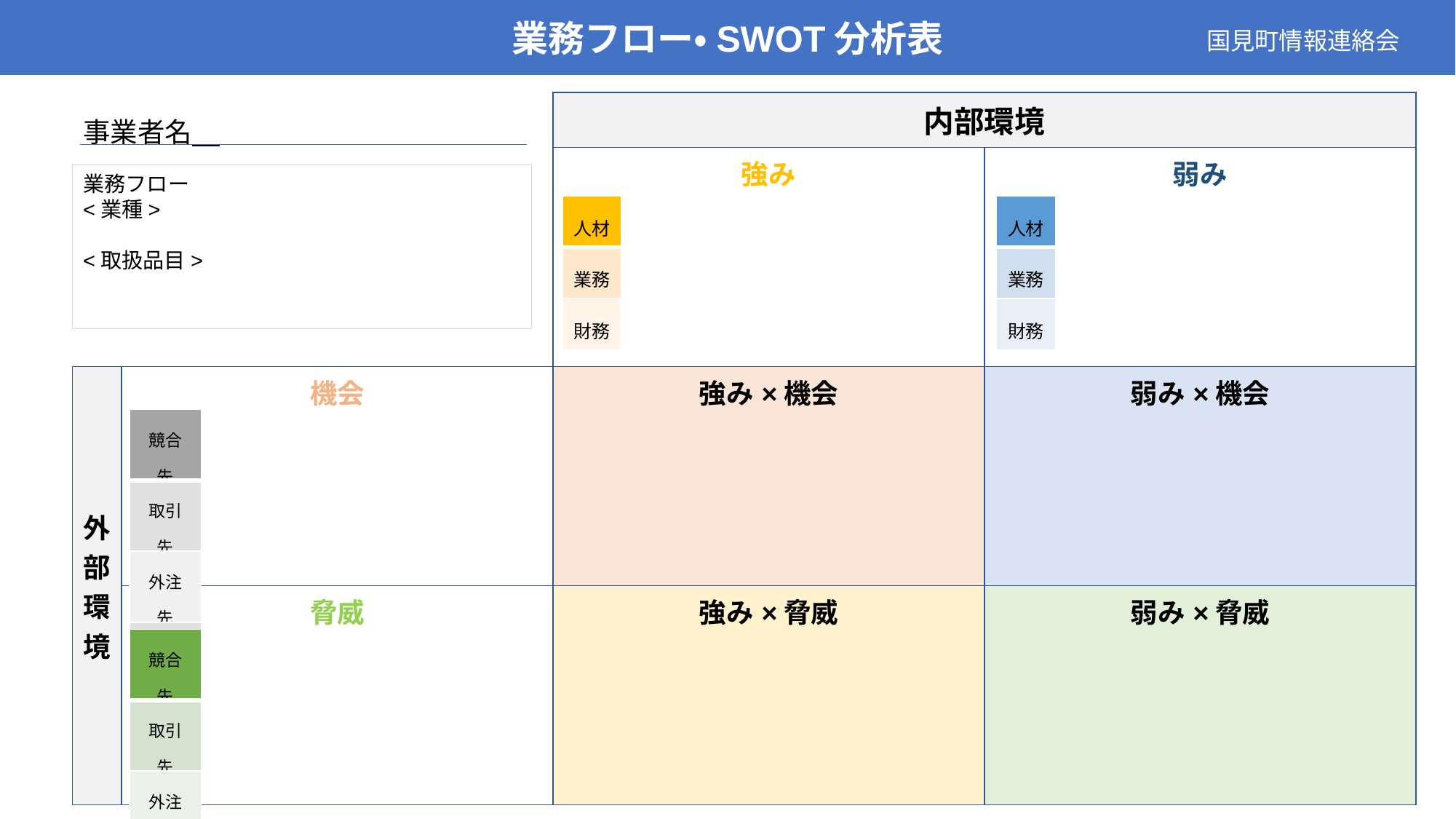

業務フロー・SWOT分析表
国見町情報連絡会
|  |  | 内部環境 |  |
| --- | --- | --- | --- |
|  |  | 強み | 弱み |
| 外部環境 | 機会 | 強み×機会 | 弱み×機会 |
|  | 脅威 | 強み×脅威 | 弱み×脅威 |
事業者名
業務フロー
<業種>

<取扱品目>

| 人材 |
| --- |
| 業務 |
| 財務 |
| 人材 |
| --- |
| 業務 |
| 財務 |
| 競合先 |
| --- |
| 取引先 |
| 外注先 |
| 法規制 |
| 競合先 |
| --- |
| 取引先 |
| 外注先 |
| 法規制 |